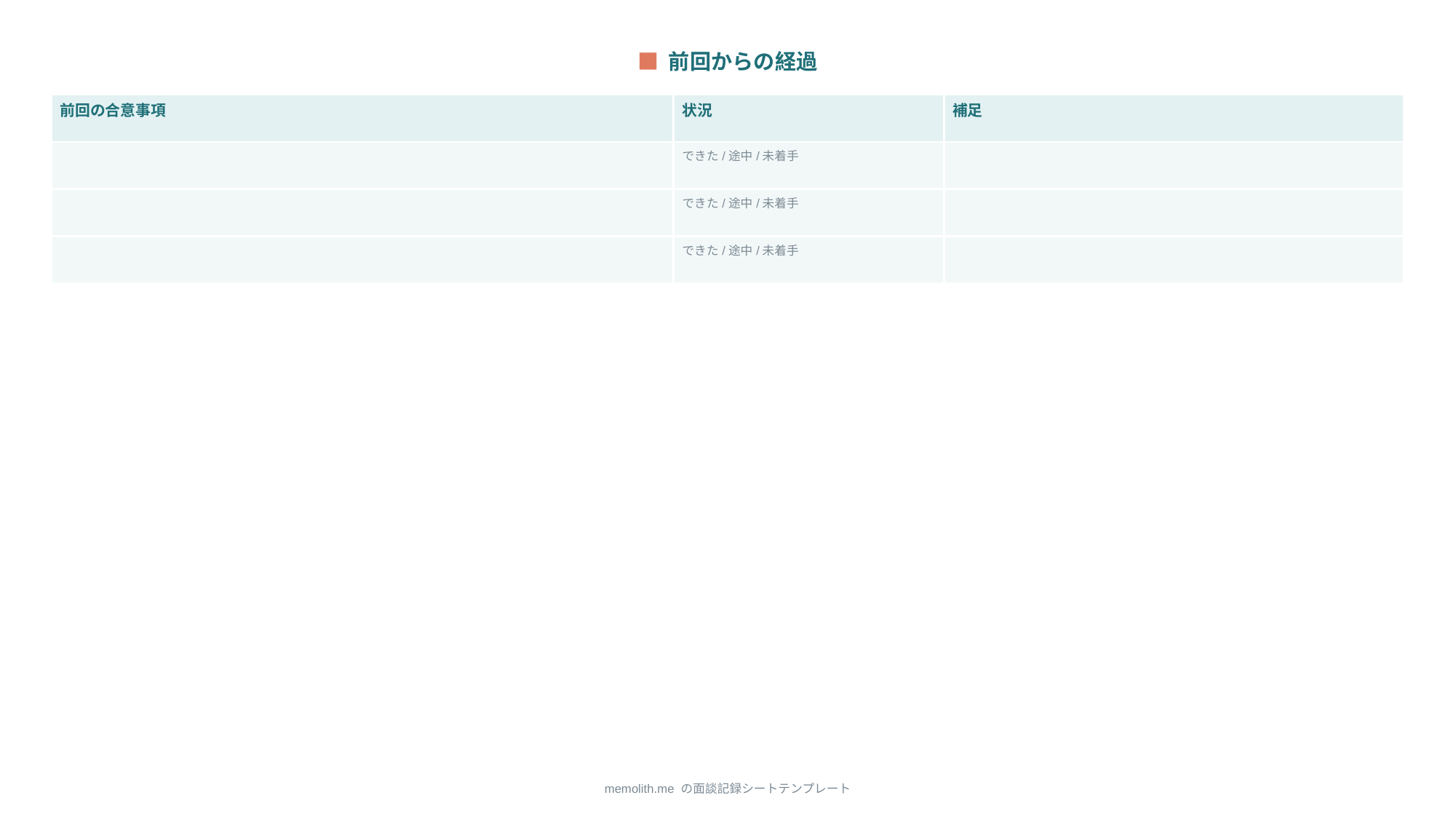

■ 前回からの経過
| 前回の合意事項 | 状況 | 補足 |
| --- | --- | --- |
|  | できた/途中/未着手 |  |
|  | できた/途中/未着手 |  |
|  | できた/途中/未着手 |  |
memolith.me の面談記録シートテンプレート